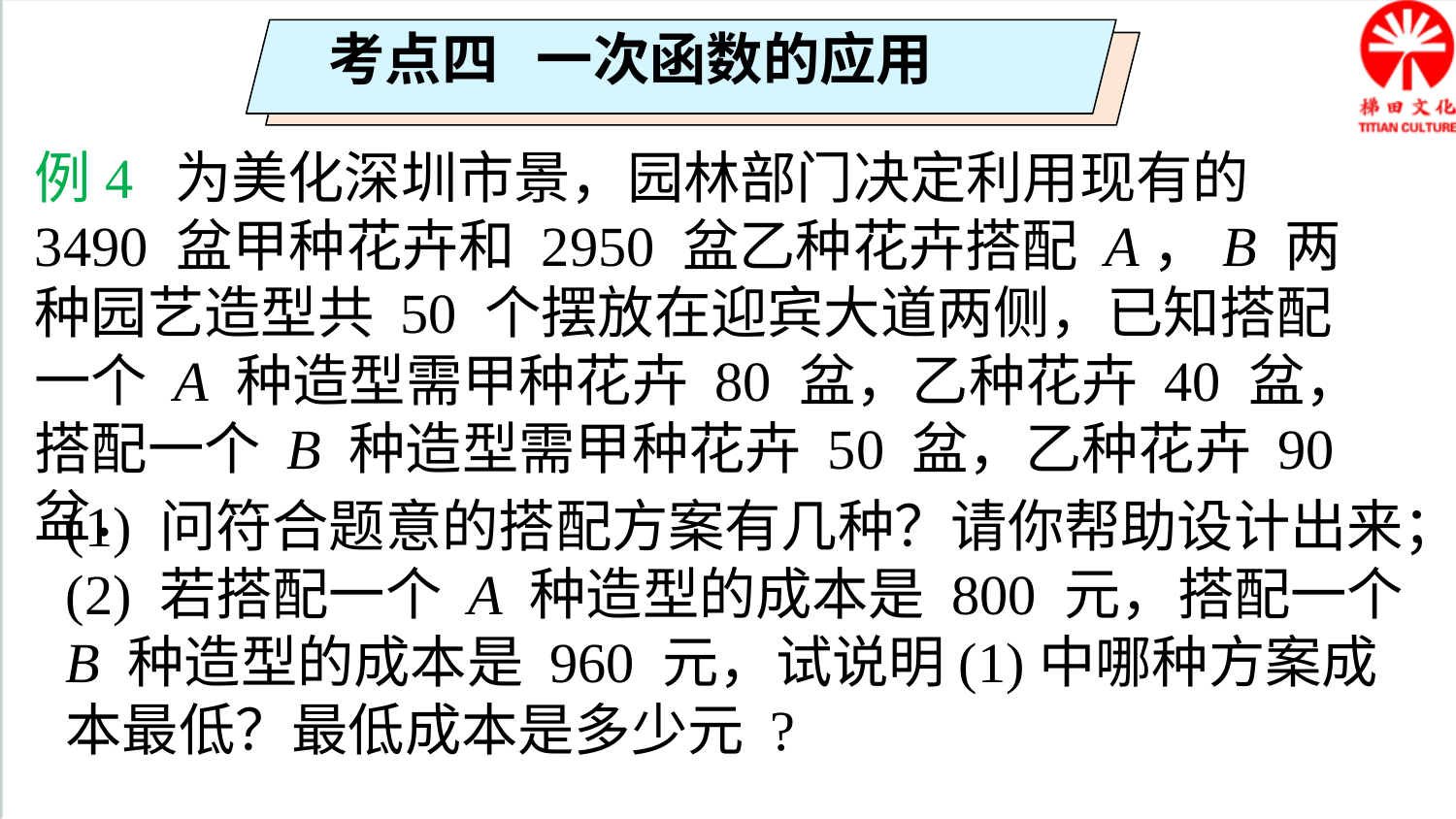

考点四   一次函数的应用
例4  为美化深圳市景，园林部门决定利用现有的 3490 盆甲种花卉和 2950 盆乙种花卉搭配 A，B 两种园艺造型共 50 个摆放在迎宾大道两侧，已知搭配一个 A 种造型需甲种花卉 80 盆，乙种花卉 40 盆，搭配一个 B 种造型需甲种花卉 50 盆，乙种花卉 90 盆．
(1) 问符合题意的搭配方案有几种？请你帮助设计出来；
(2) 若搭配一个 A 种造型的成本是 800 元，搭配一个 B 种造型的成本是 960 元，试说明(1)中哪种方案成本最低？最低成本是多少元 ?